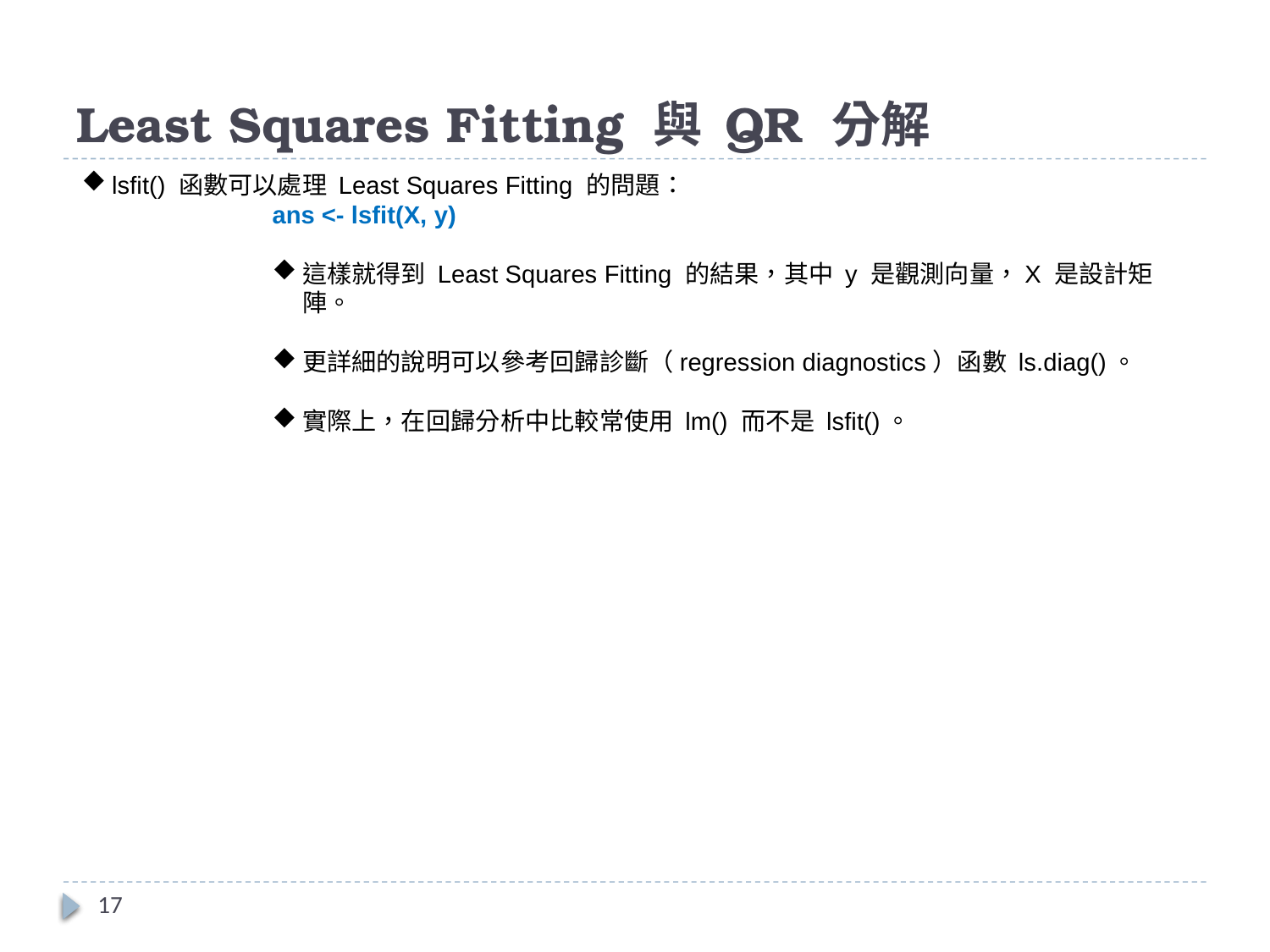

# Least Squares Fitting 與 QR 分解
lsfit() 函數可以處理 Least Squares Fitting 的問題：
ans <- lsfit(X, y)

這樣就得到 Least Squares Fitting 的結果，其中 y 是觀測向量，X 是設計矩陣。

更詳細的說明可以參考回歸診斷（regression diagnostics）函數 ls.diag()。

實際上，在回歸分析中比較常使用 lm() 而不是 lsfit()。
17